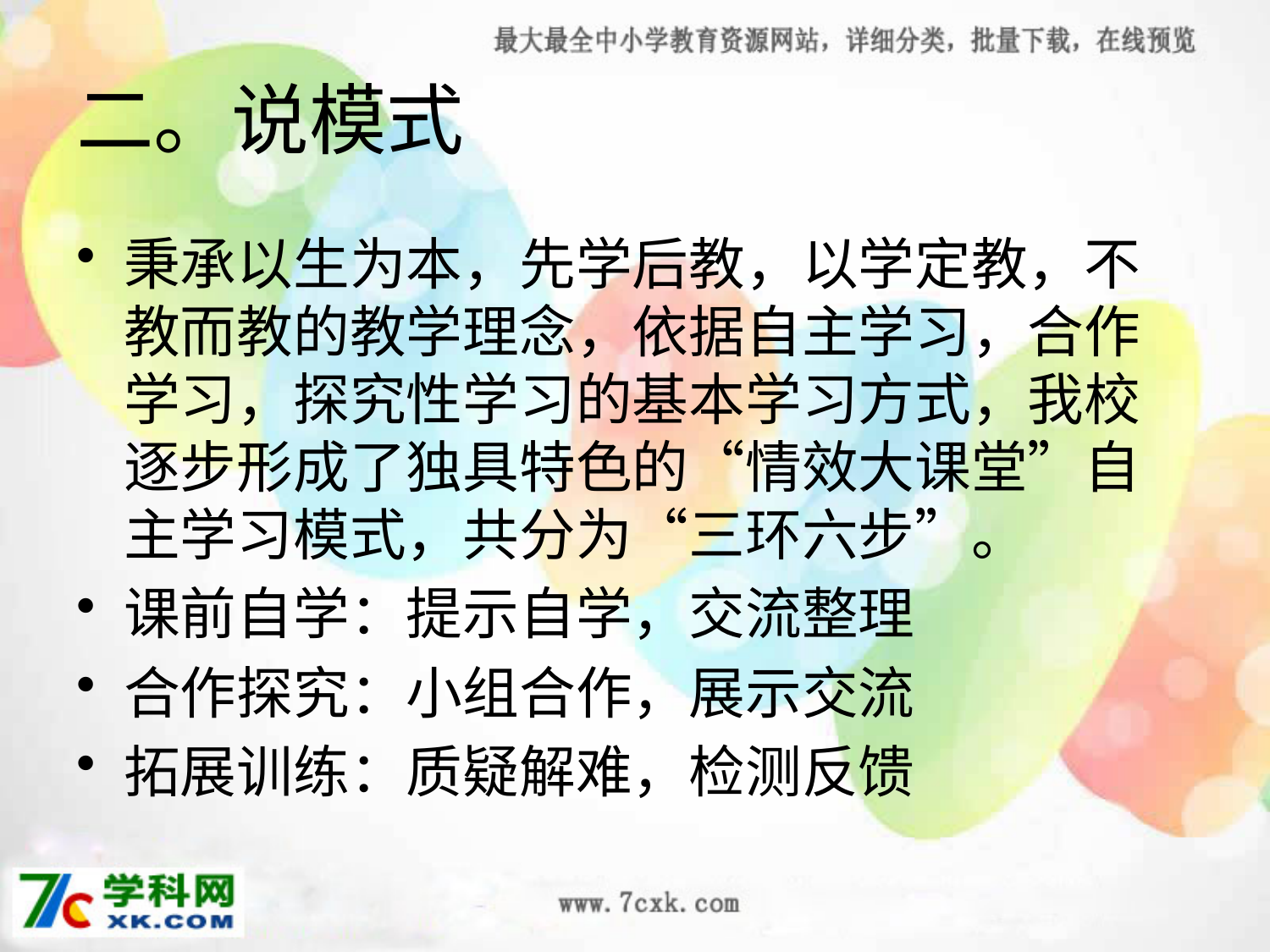

二。说模式
秉承以生为本，先学后教，以学定教，不教而教的教学理念，依据自主学习，合作学习，探究性学习的基本学习方式，我校逐步形成了独具特色的“情效大课堂”自主学习模式，共分为“三环六步”。
课前自学：提示自学，交流整理
合作探究：小组合作，展示交流
拓展训练：质疑解难，检测反馈